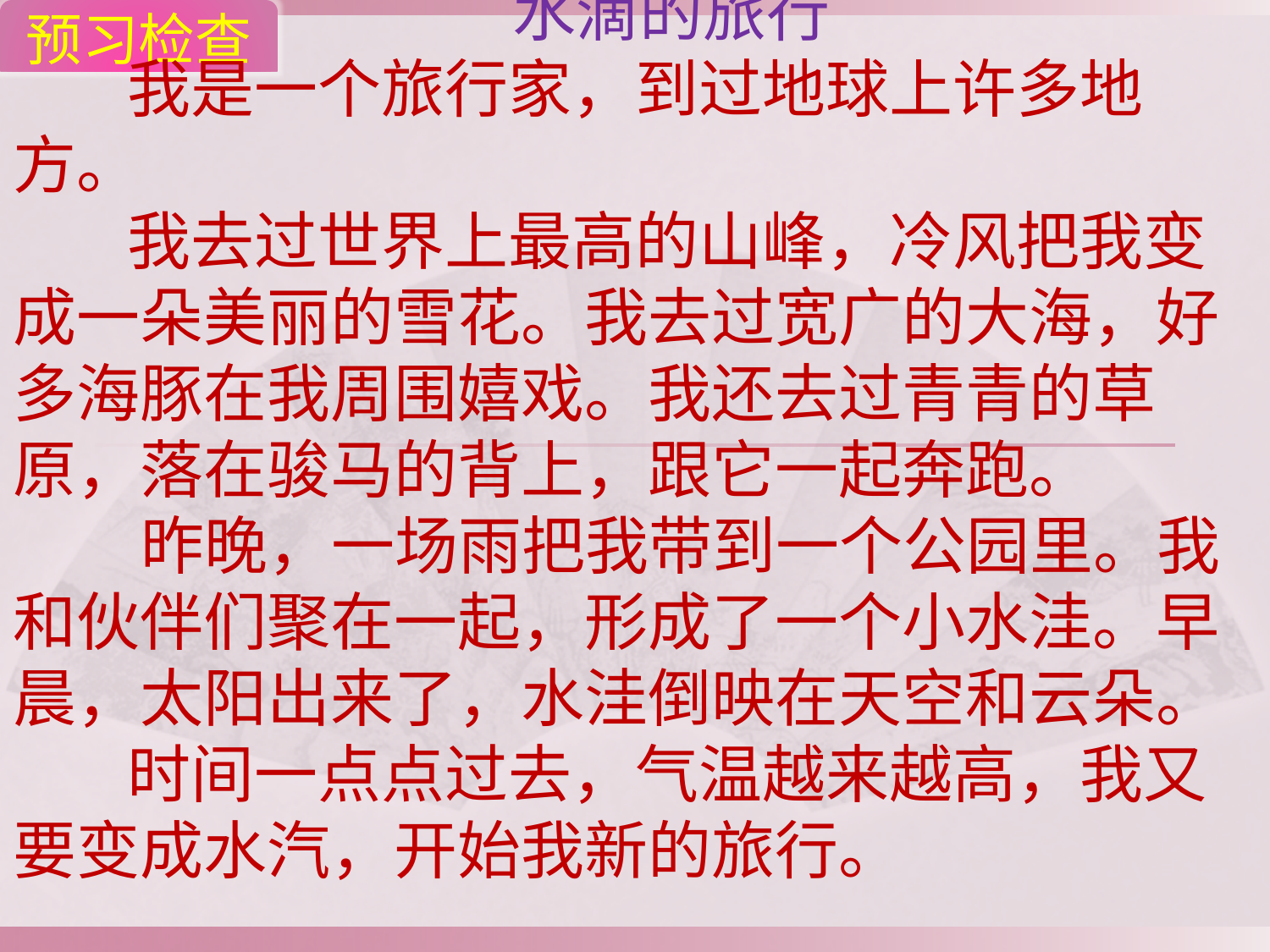

预习检查
    水滴的旅行
       我是一个旅行家，到过地球上许多地方。
       我去过世界上最高的山峰，冷风把我变成一朵美丽的雪花。我去过宽广的大海，好多海豚在我周围嬉戏。我还去过青青的草原，落在骏马的背上，跟它一起奔跑。
        昨晚，一场雨把我带到一个公园里。我和伙伴们聚在一起，形成了一个小水洼。早晨，太阳出来了，水洼倒映在天空和云朵。
       时间一点点过去，气温越来越高，我又要变成水汽，开始我新的旅行。